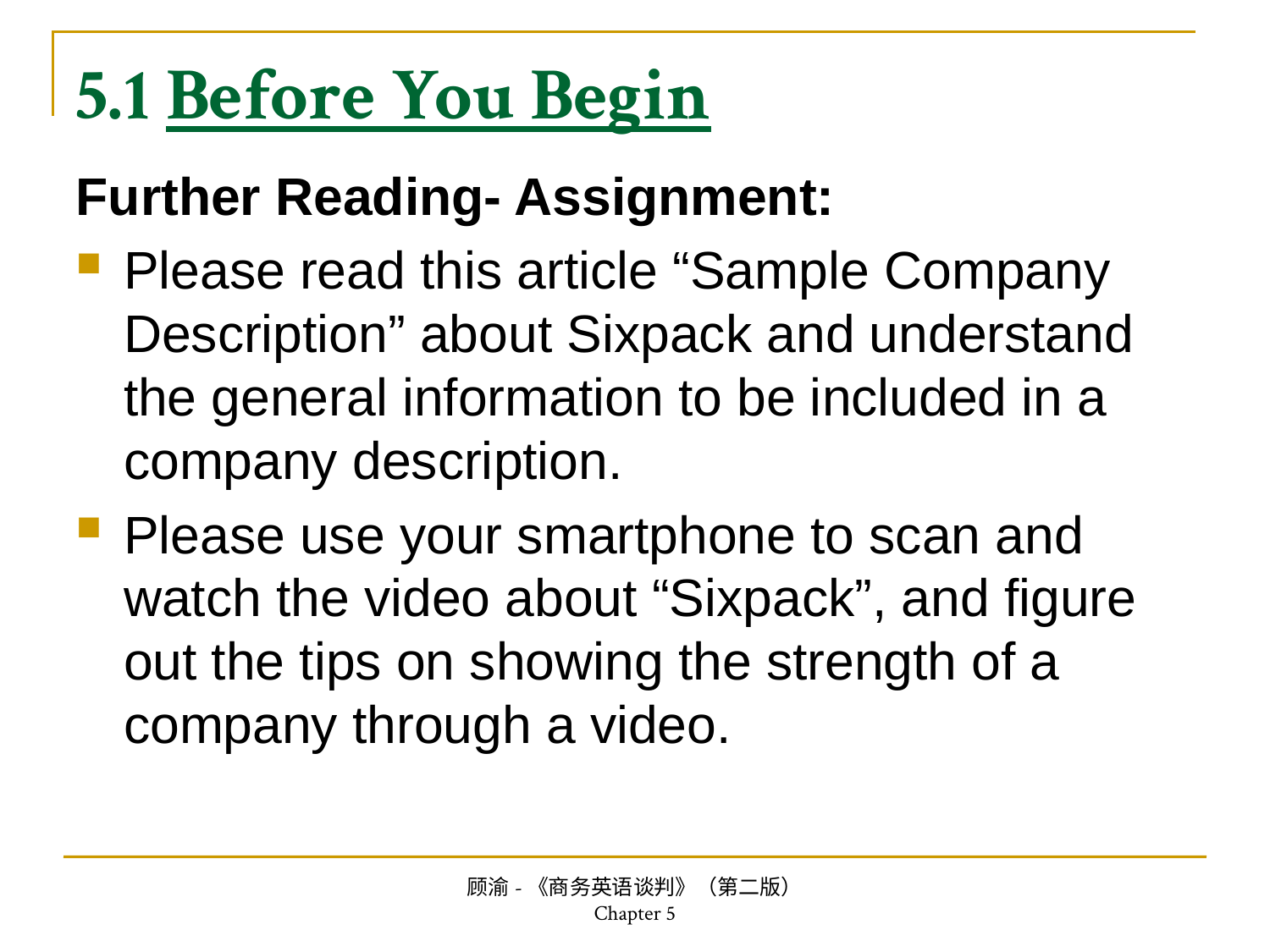

# 5.1 Before You Begin
Further Reading- Assignment:
Please read this article “Sample Company Description” about Sixpack and understand the general information to be included in a company description.
Please use your smartphone to scan and watch the video about “Sixpack”, and figure out the tips on showing the strength of a company through a video.

14
顾渝-《商务英语谈判》（第二版） Chapter 5